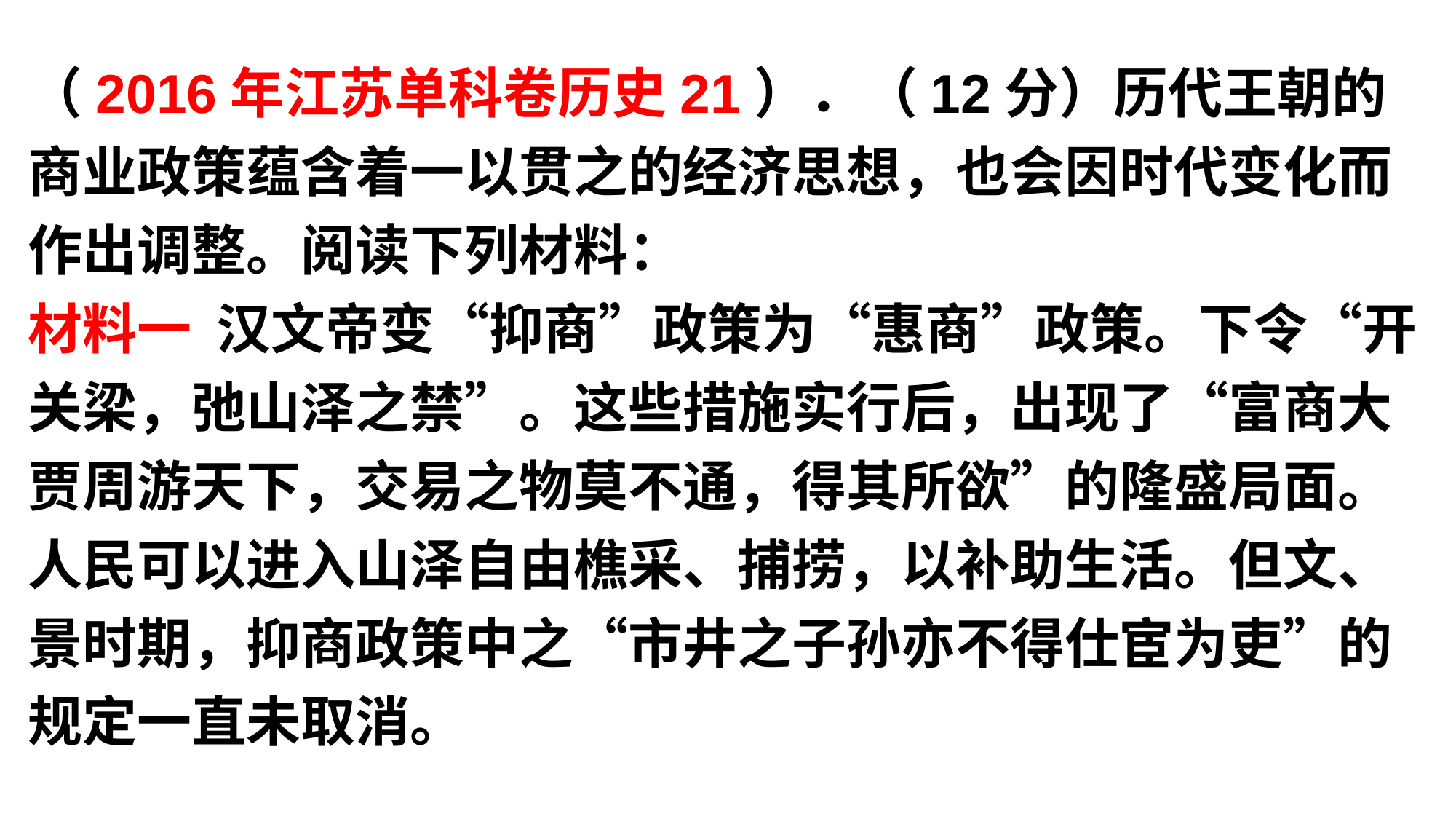

（2016年江苏单科卷历史21）．（12分）历代王朝的商业政策蕴含着一以贯之的经济思想，也会因时代变化而作出调整。阅读下列材料：[来源:学+科+网]
材料一  汉文帝变“抑商”政策为“惠商”政策。下令“开关梁，弛山泽之禁”。这些措施实行后，出现了“富商大贾周游天下，交易之物莫不通，得其所欲”的隆盛局面。人民可以进入山泽自由樵采、捕捞，以补助生活。但文、景时期，抑商政策中之“市井之子孙亦不得仕宦为吏”的规定一直未取消。